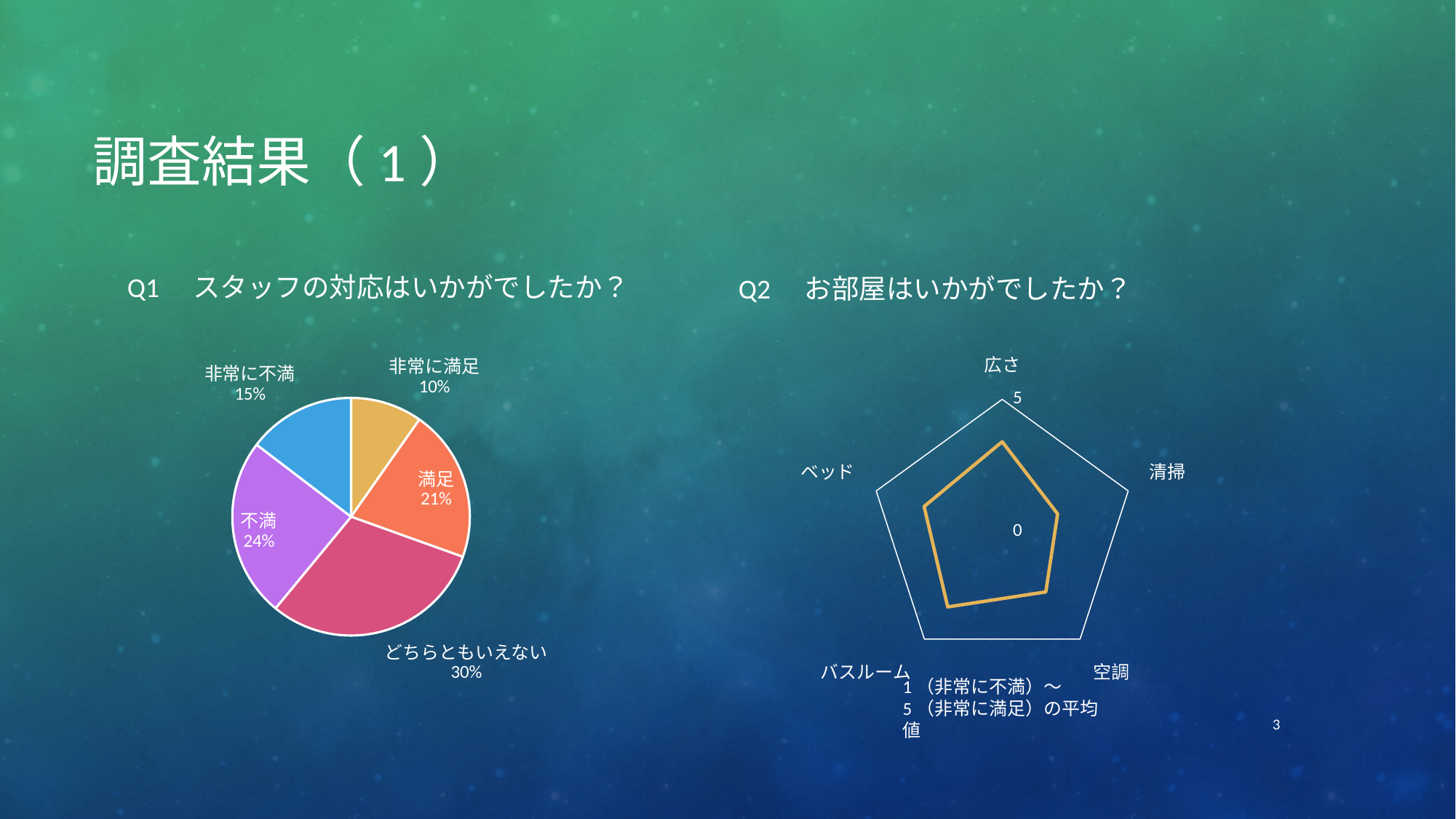

# 調査結果（1）
Q1　スタッフの対応はいかがでしたか？
Q2　お部屋はいかがでしたか？

### Chart

| Category | 列1 |
|---|---|
| 非常に満足 | 8.0 |
| 満足 | 17.0 |
| どちらともいえない | 25.0 |
| 不満 | 20.0 |
| 非常に不満 | 12.0 |

### Chart

| Category | 平均 |
|---|---|
| 広さ | 3.4 |
| 清掃 | 2.2 |
| 空調 | 2.8 |
| バスルーム | 3.5 |
| ベッド | 3.1 |
1（非常に不満）～
5（非常に満足）の平均値
3